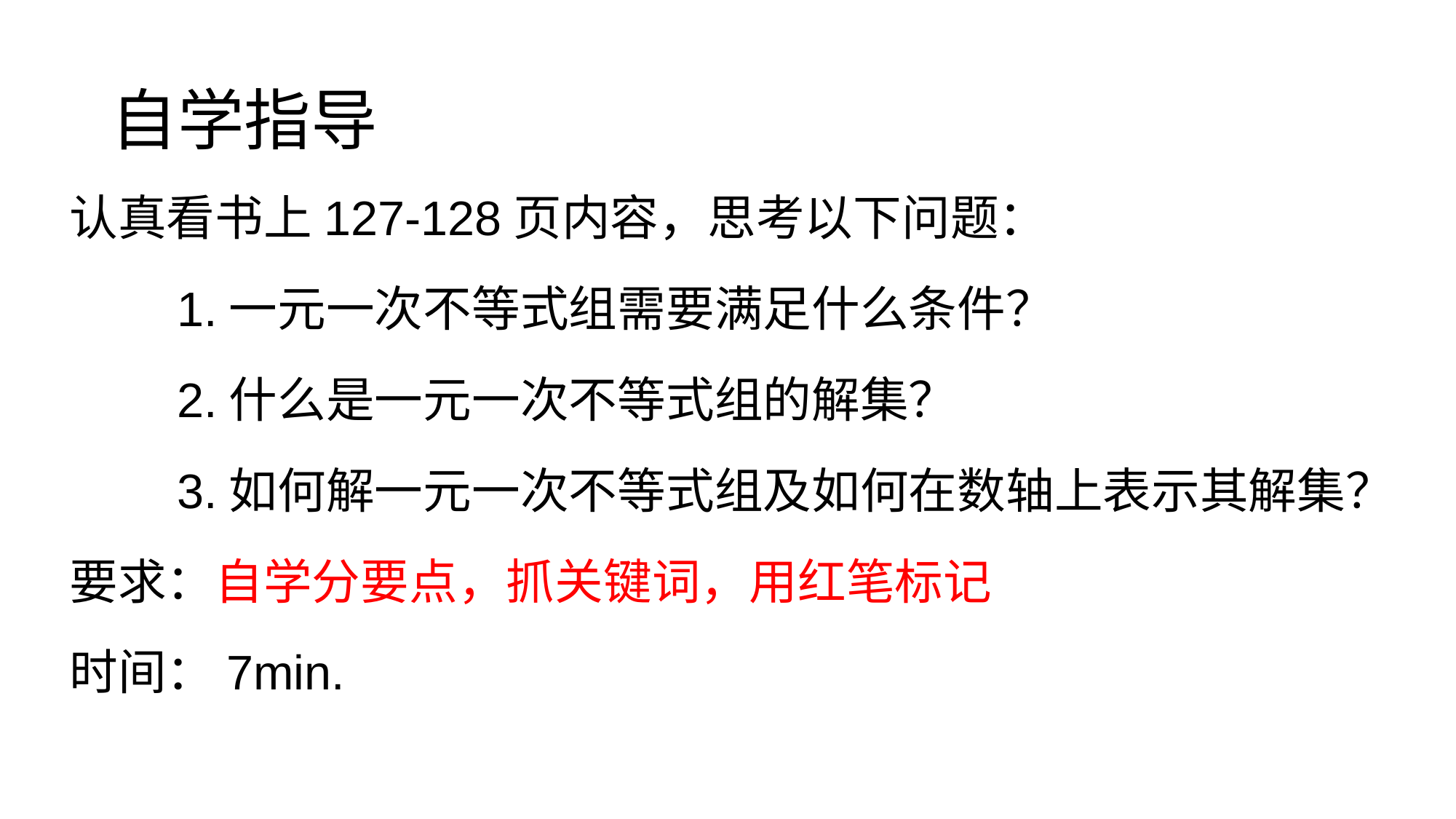

# 自学指导
认真看书上127-128页内容，思考以下问题：
        1.一元一次不等式组需要满足什么条件？
        2.什么是一元一次不等式组的解集？
        3.如何解一元一次不等式组及如何在数轴上表示其解集？
要求：自学分要点，抓关键词，用红笔标记
时间：7min.